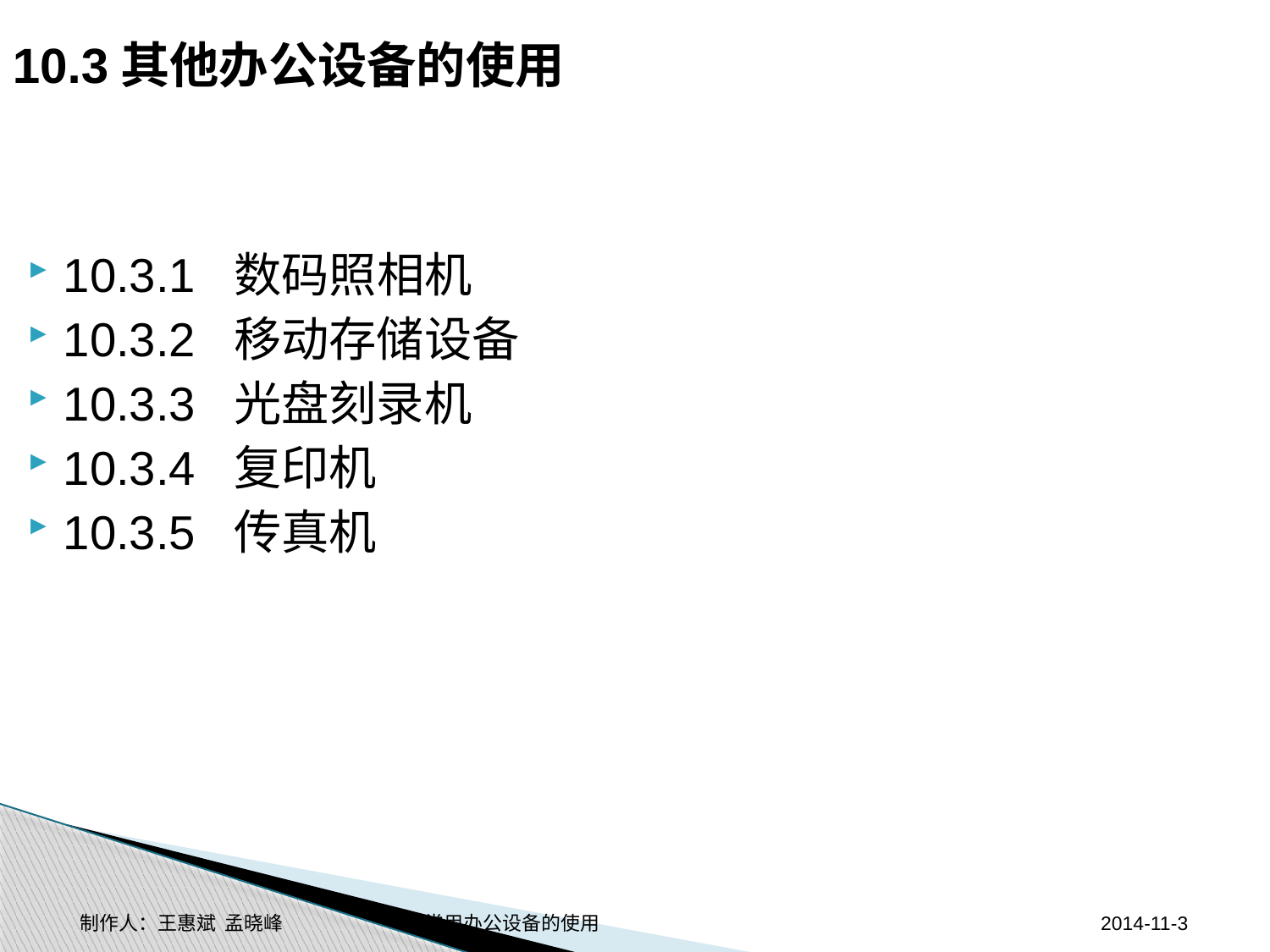

10.3其他办公设备的使用
10.3.1  数码照相机
10.3.2  移动存储设备
10.3.3  光盘刻录机
10.3.4  复印机
10.3.5  传真机

制作人：王惠斌  孟晓峰                                常用办公设备的使用
2014-11-3